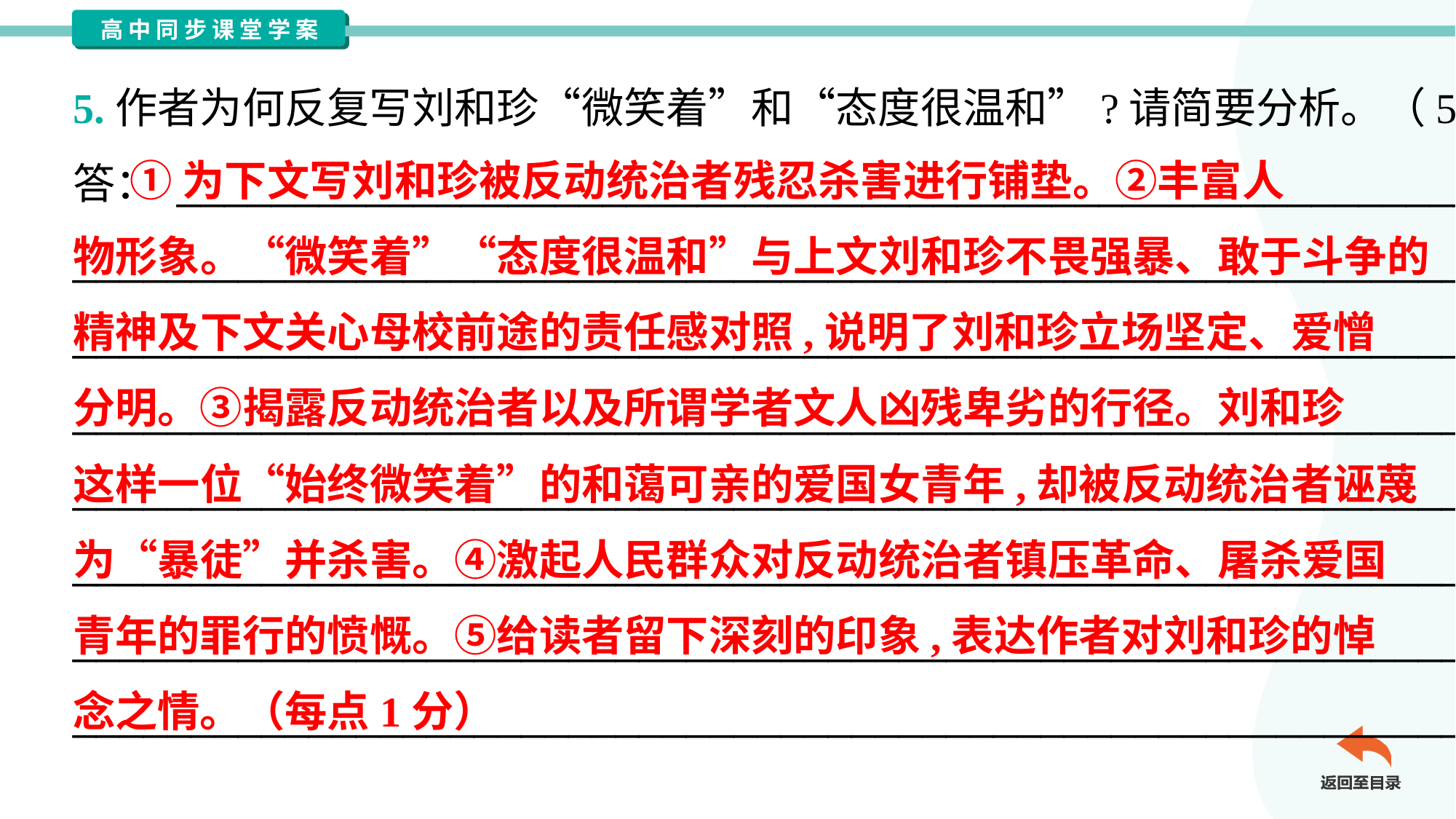

5.作者为何反复写刘和珍“微笑着”和“态度很温和”?请简要分析。（5分）
答： ________________________________________________________
_____________________________________________________________
_____________________________________________________________
_____________________________________________________________
_____________________________________________________________
_____________________________________________________________
_____________________________________________________________
_____________________________________________________________
      ①为下文写刘和珍被反动统治者残忍杀害进行铺垫。②丰富人
物形象。“微笑着”“态度很温和”与上文刘和珍不畏强暴、敢于斗争的
精神及下文关心母校前途的责任感对照,说明了刘和珍立场坚定、爱憎
分明。③揭露反动统治者以及所谓学者文人凶残卑劣的行径。刘和珍
这样一位“始终微笑着”的和蔼可亲的爱国女青年,却被反动统治者诬蔑
为“暴徒”并杀害。④激起人民群众对反动统治者镇压革命、屠杀爱国
青年的罪行的愤慨。⑤给读者留下深刻的印象,表达作者对刘和珍的悼
念之情。（每点1分）